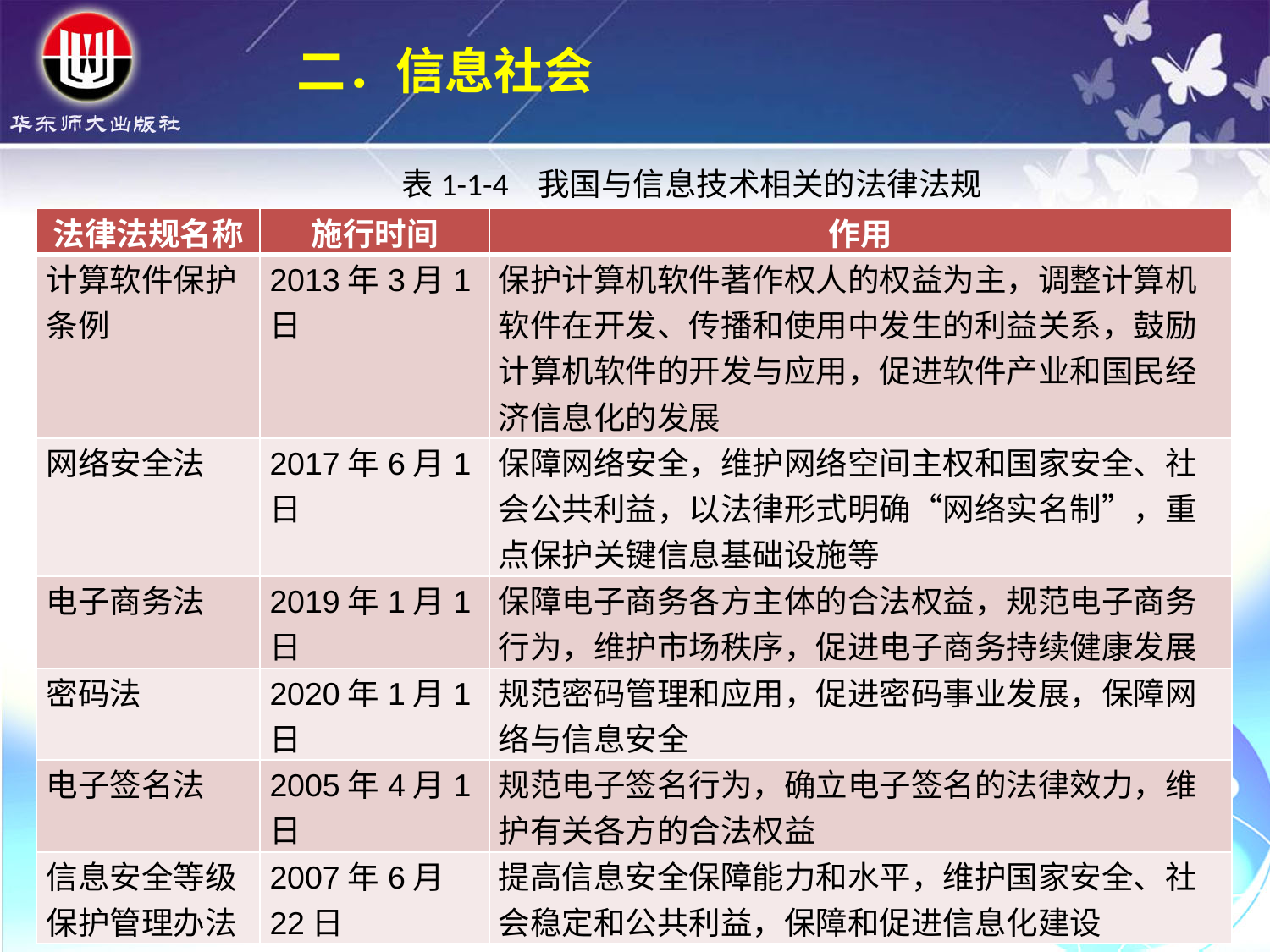

二．信息社会
表1-1-4   我国与信息技术相关的法律法规
| 法律法规名称 | 施行时间 | 作用 |
| --- | --- | --- |
| 计算软件保护条例 | 2013年3月1日 | 保护计算机软件著作权人的权益为主，调整计算机软件在开发、传播和使用中发生的利益关系，鼓励计算机软件的开发与应用，促进软件产业和国民经济信息化的发展 |
| 网络安全法 | 2017年6月1日 | 保障网络安全，维护网络空间主权和国家安全、社会公共利益，以法律形式明确“网络实名制”，重点保护关键信息基础设施等 |
| 电子商务法 | 2019年1月1日 | 保障电子商务各方主体的合法权益，规范电子商务行为，维护市场秩序，促进电子商务持续健康发展 |
| 密码法 | 2020年1月1日 | 规范密码管理和应用，促进密码事业发展，保障网络与信息安全 |
| 电子签名法 | 2005年4月1日 | 规范电子签名行为，确立电子签名的法律效力，维护有关各方的合法权益 |
| 信息安全等级保护管理办法 | 2007年6月22日 | 提高信息安全保障能力和水平，维护国家安全、社会稳定和公共利益，保障和促进信息化建设 |